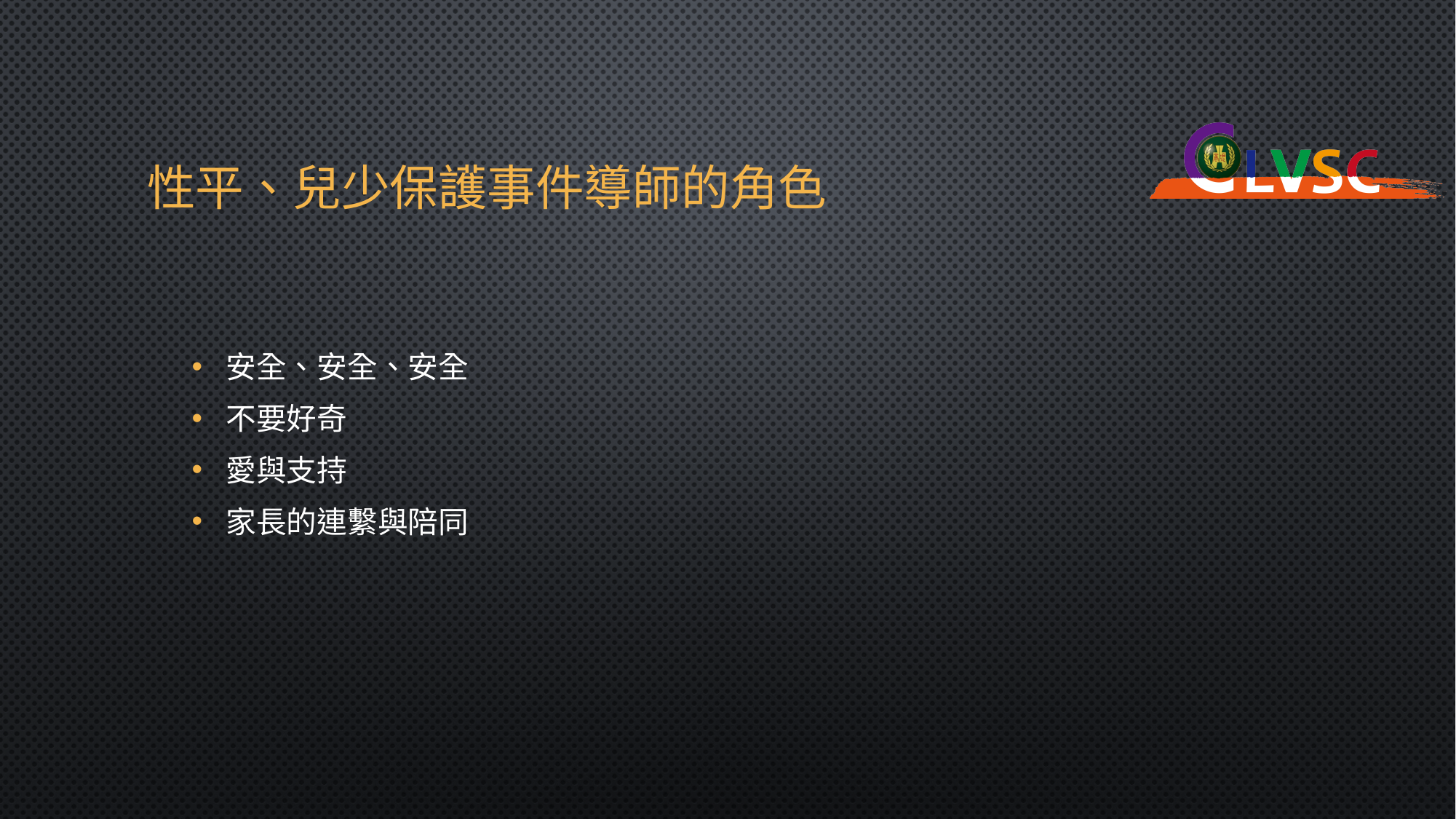

# 性平、兒少保護事件導師的角色
安全、安全、安全
不要好奇
愛與支持
家長的連繫與陪同